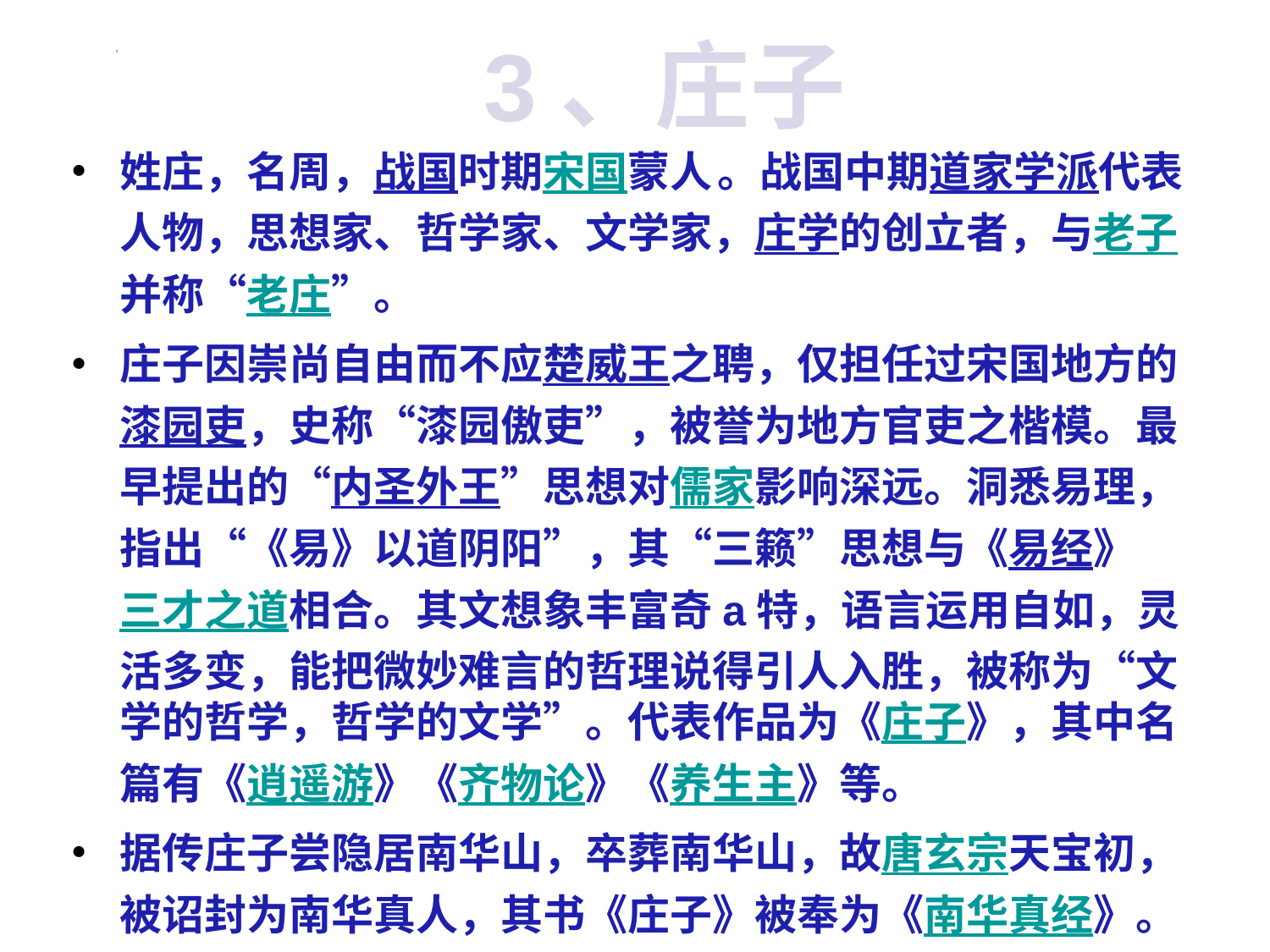

3、庄子
姓庄，名周，战国时期宋国蒙人 。战国中期道家学派代表人物，思想家、哲学家、文学家，庄学的创立者，与老子并称“老庄”。
庄子因崇尚自由而不应楚威王之聘，仅担任过宋国地方的漆园吏，史称“漆园傲吏”，被誉为地方官吏之楷模。最早提出的“内圣外王”思想对儒家影响深远。洞悉易理，指出“《易》以道阴阳”，其“三籁”思想与《易经》三才之道相合。其文想象丰富奇a特，语言运用自如，灵活多变，能把微妙难言的哲理说得引人入胜，被称为“文学的哲学，哲学的文学”。代表作品为《庄子》，其中名篇有《逍遥游》《齐物论》《养生主》等。
据传庄子尝隐居南华山，卒葬南华山，故唐玄宗天宝初，被诏封为南华真人，其书《庄子》被奉为《南华真经》。